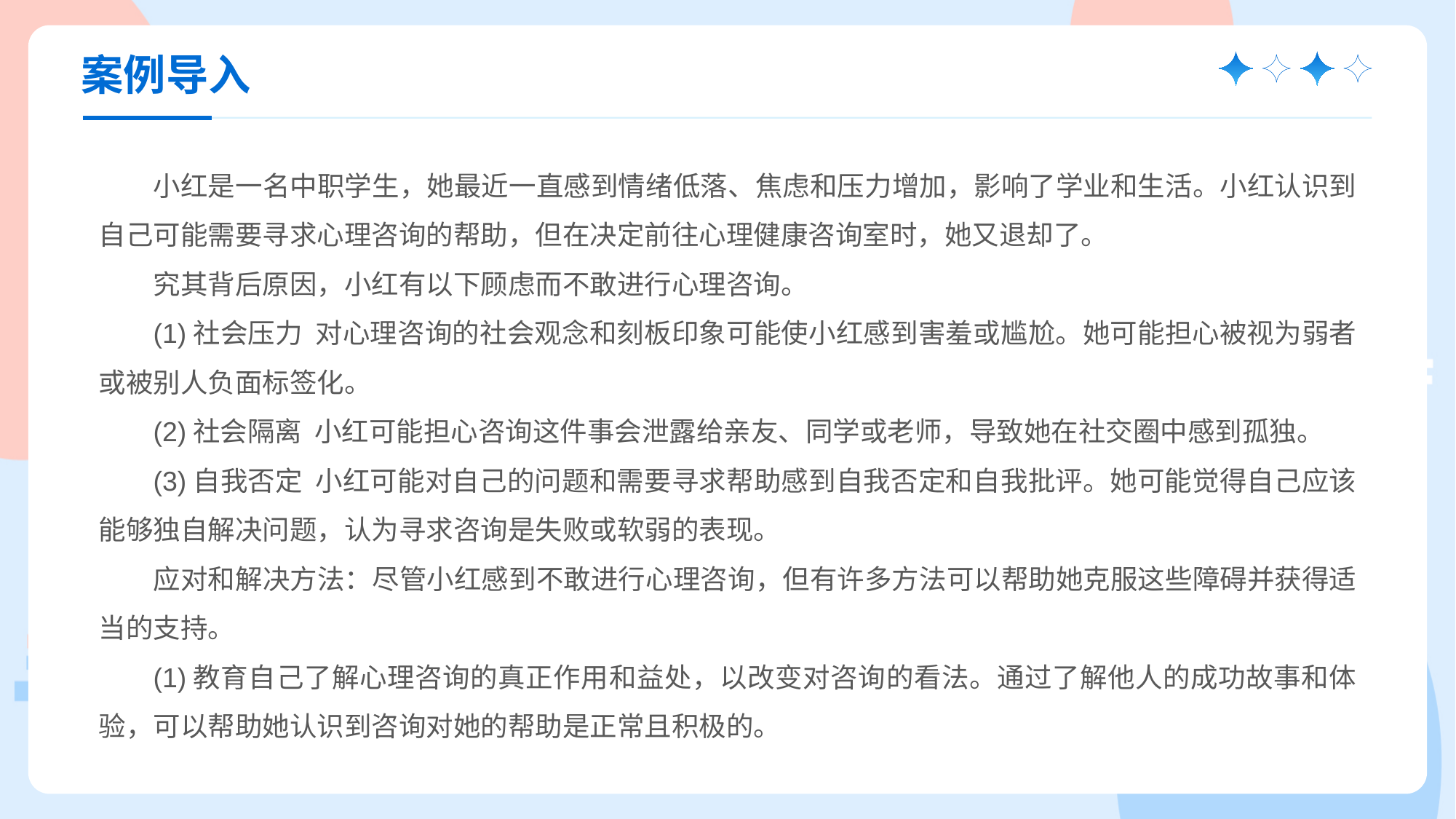

案例导入
小红是一名中职学生，她最近一直感到情绪低落、焦虑和压力增加，影响了学业和生活。小红认识到自己可能需要寻求心理咨询的帮助，但在决定前往心理健康咨询室时，她又退却了。
究其背后原因，小红有以下顾虑而不敢进行心理咨询。
(1)社会压力  对心理咨询的社会观念和刻板印象可能使小红感到害羞或尴尬。她可能担心被视为弱者或被别人负面标签化。
(2)社会隔离  小红可能担心咨询这件事会泄露给亲友、同学或老师，导致她在社交圈中感到孤独。
(3)自我否定  小红可能对自己的问题和需要寻求帮助感到自我否定和自我批评。她可能觉得自己应该能够独自解决问题，认为寻求咨询是失败或软弱的表现。
应对和解决方法：尽管小红感到不敢进行心理咨询，但有许多方法可以帮助她克服这些障碍并获得适当的支持。
(1)教育自己了解心理咨询的真正作用和益处，以改变对咨询的看法。通过了解他人的成功故事和体验，可以帮助她认识到咨询对她的帮助是正常且积极的。